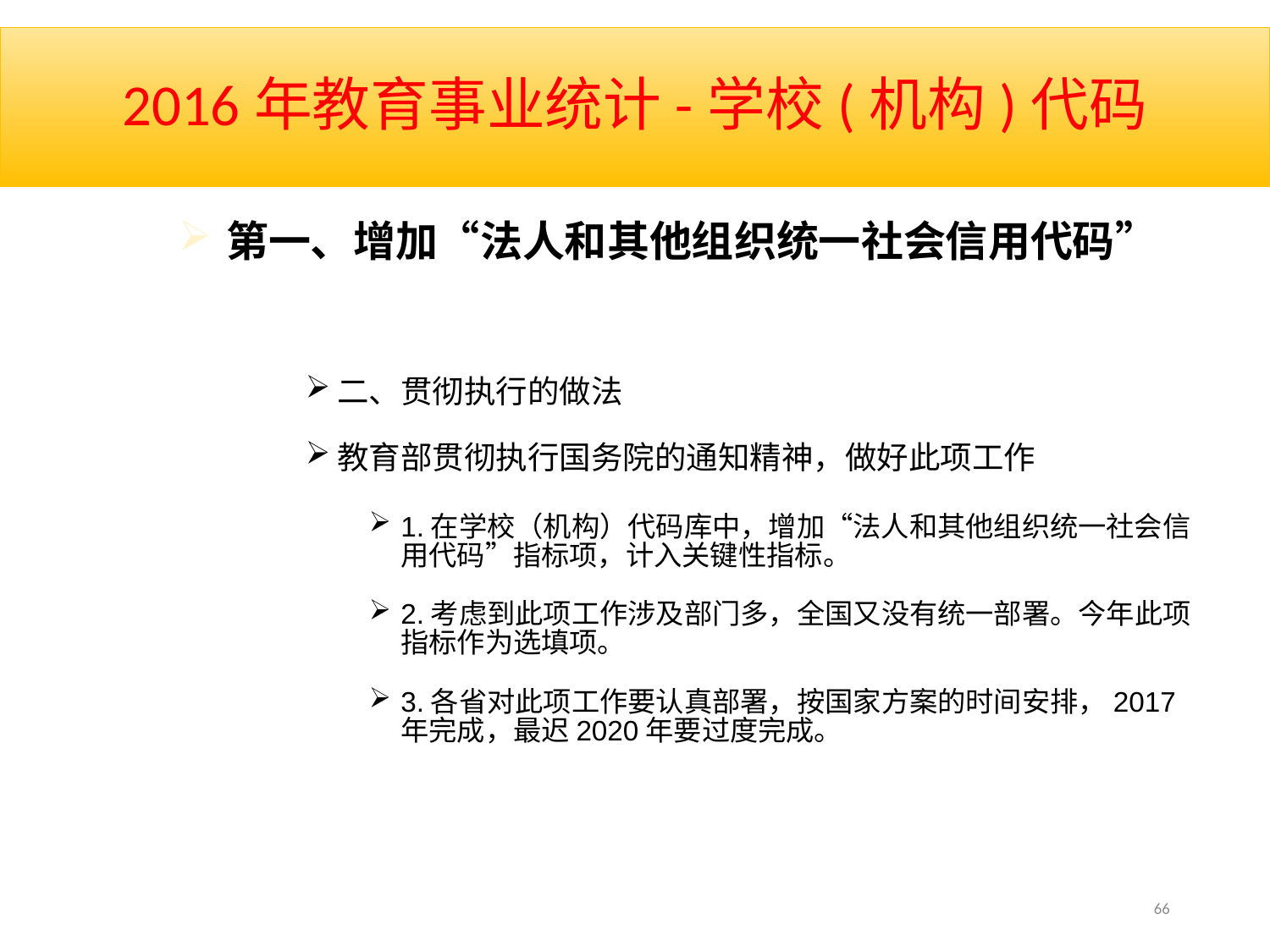

# 2016年教育事业统计-学校(机构)代码
第一、增加“法人和其他组织统一社会信用代码”

二、贯彻执行的做法

教育部贯彻执行国务院的通知精神，做好此项工作

1.在学校（机构）代码库中，增加“法人和其他组织统一社会信用代码”指标项，计入关键性指标。

2.考虑到此项工作涉及部门多，全国又没有统一部署。今年此项指标作为选填项。

3.各省对此项工作要认真部署，按国家方案的时间安排，2017年完成，最迟2020年要过度完成。
66